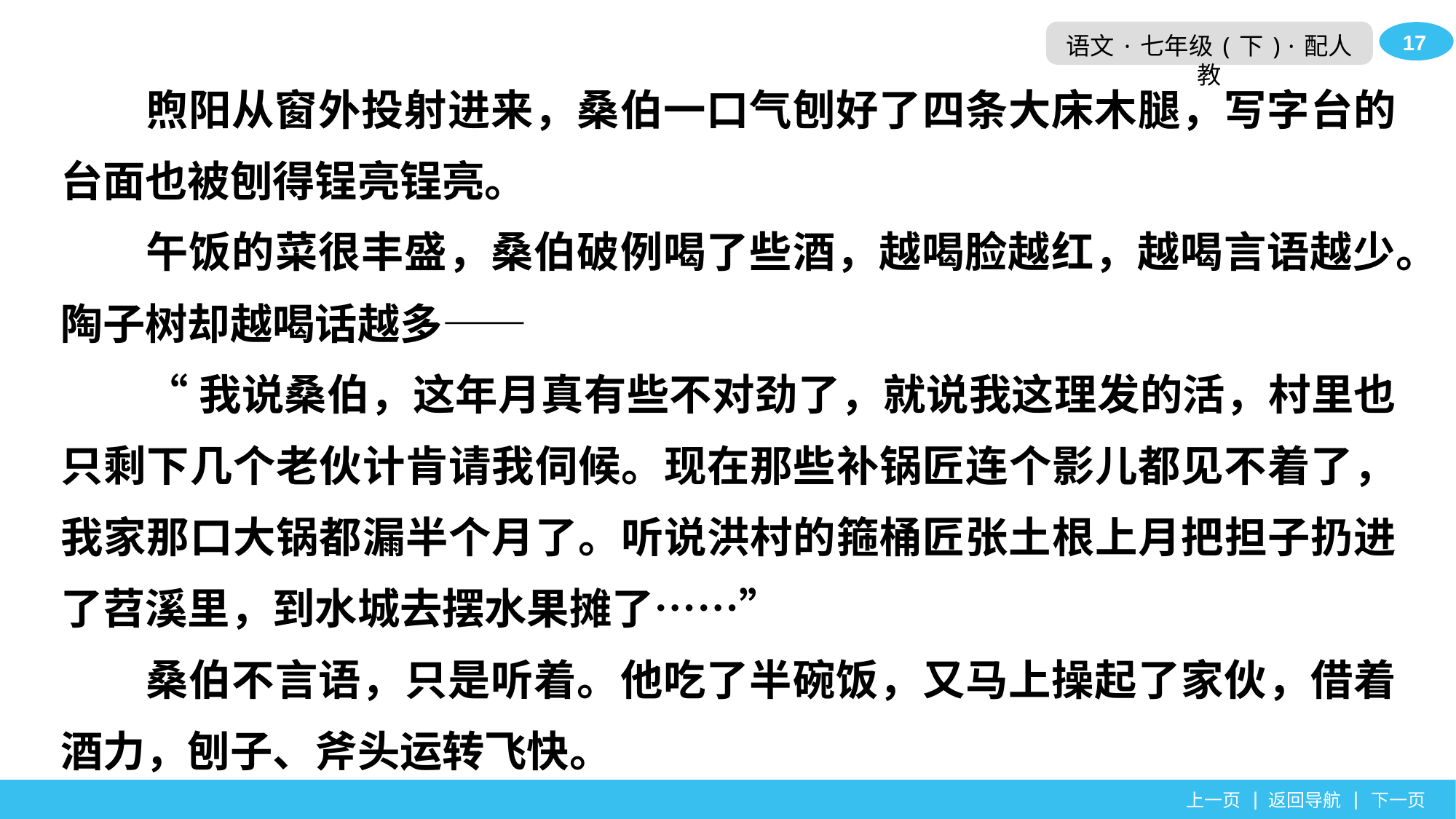

煦阳从窗外投射进来，桑伯一口气刨好了四条大床木腿，写字台的台面也被刨得锃亮锃亮。
午饭的菜很丰盛，桑伯破例喝了些酒，越喝脸越红，越喝言语越少。陶子树却越喝话越多——
“我说桑伯，这年月真有些不对劲了，就说我这理发的活，村里也只剩下几个老伙计肯请我伺候。现在那些补锅匠连个影儿都见不着了，我家那口大锅都漏半个月了。听说洪村的箍桶匠张土根上月把担子扔进了苕溪里，到水城去摆水果摊了……”
桑伯不言语，只是听着。他吃了半碗饭，又马上操起了家伙，借着酒力，刨子、斧头运转飞快。